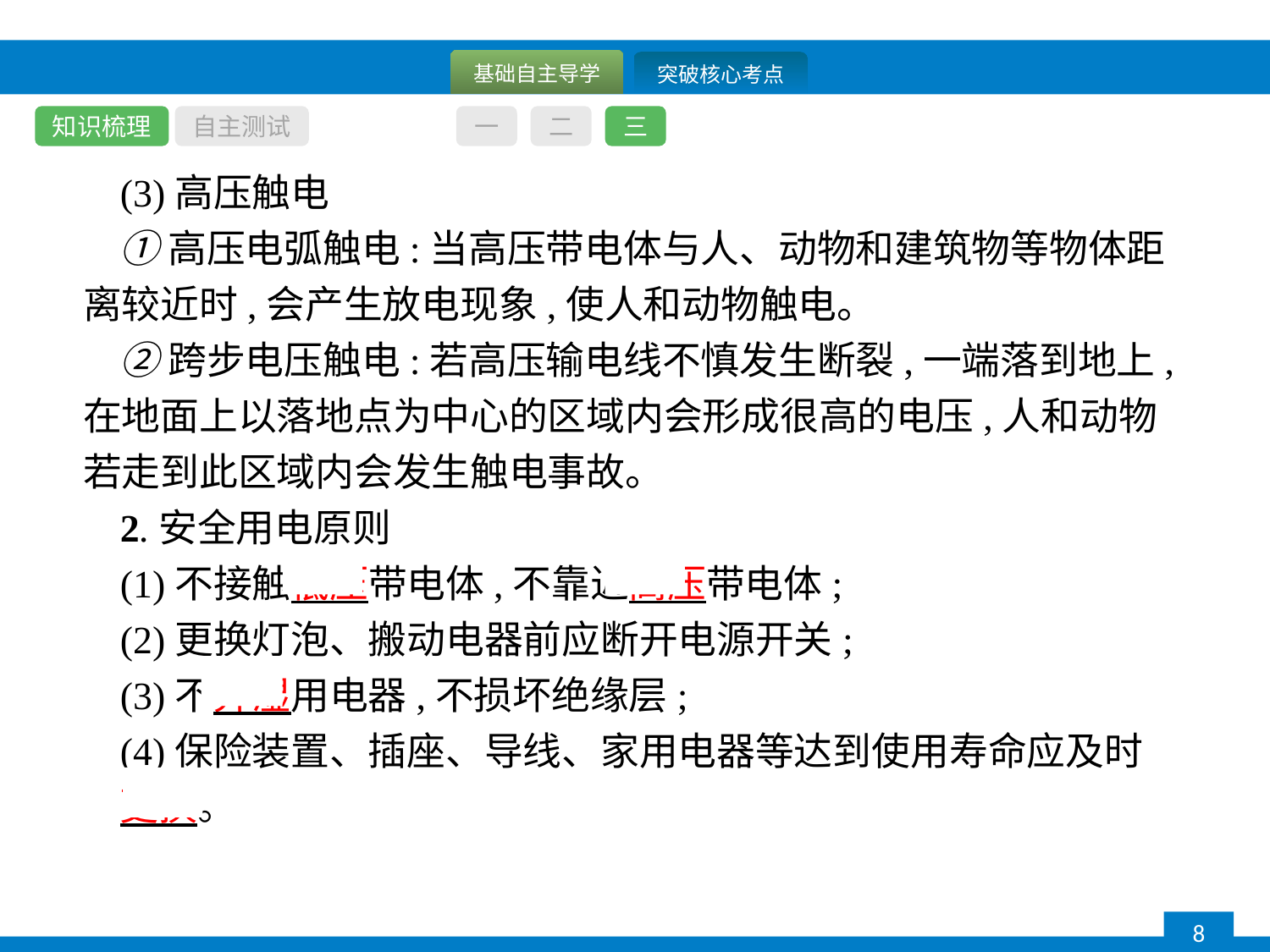

知识梳理
自主测试
一
二
三
(3)高压触电
①高压电弧触电:当高压带电体与人、动物和建筑物等物体距离较近时,会产生放电现象,使人和动物触电。
②跨步电压触电:若高压输电线不慎发生断裂,一端落到地上,在地面上以落地点为中心的区域内会形成很高的电压,人和动物若走到此区域内会发生触电事故。
2.安全用电原则
(1)不接触低压带电体,不靠近高压带电体;
(2)更换灯泡、搬动电器前应断开电源开关;
(3)不弄湿用电器,不损坏绝缘层;
(4)保险装置、插座、导线、家用电器等达到使用寿命应及时
更换。